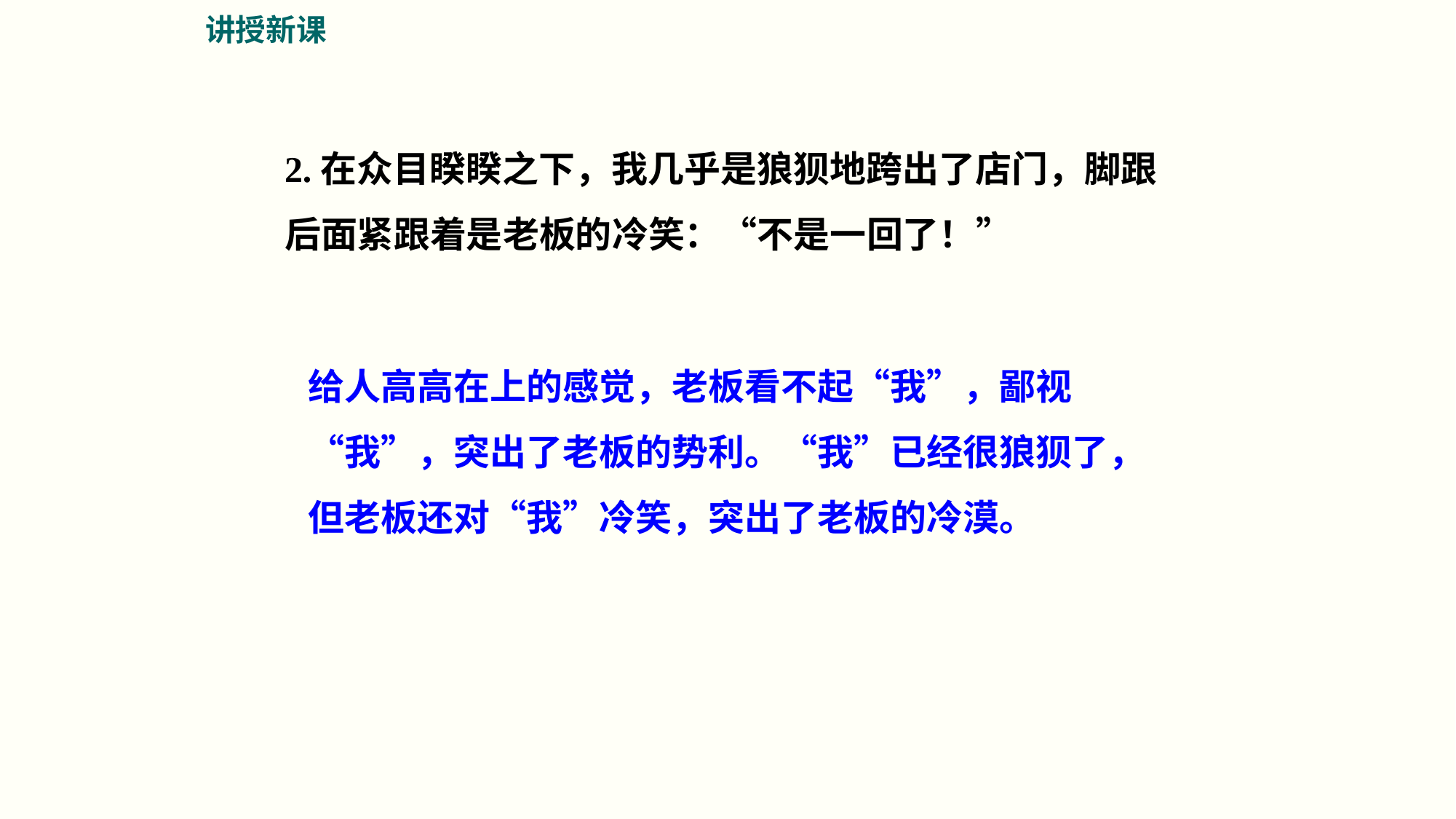

讲授新课
2.在众目睽睽之下，我几乎是狼狈地跨出了店门，脚跟后面紧跟着是老板的冷笑：“不是一回了！”
给人高高在上的感觉，老板看不起“我”，鄙视“我”，突出了老板的势利。“我”已经很狼狈了，但老板还对“我”冷笑，突出了老板的冷漠。